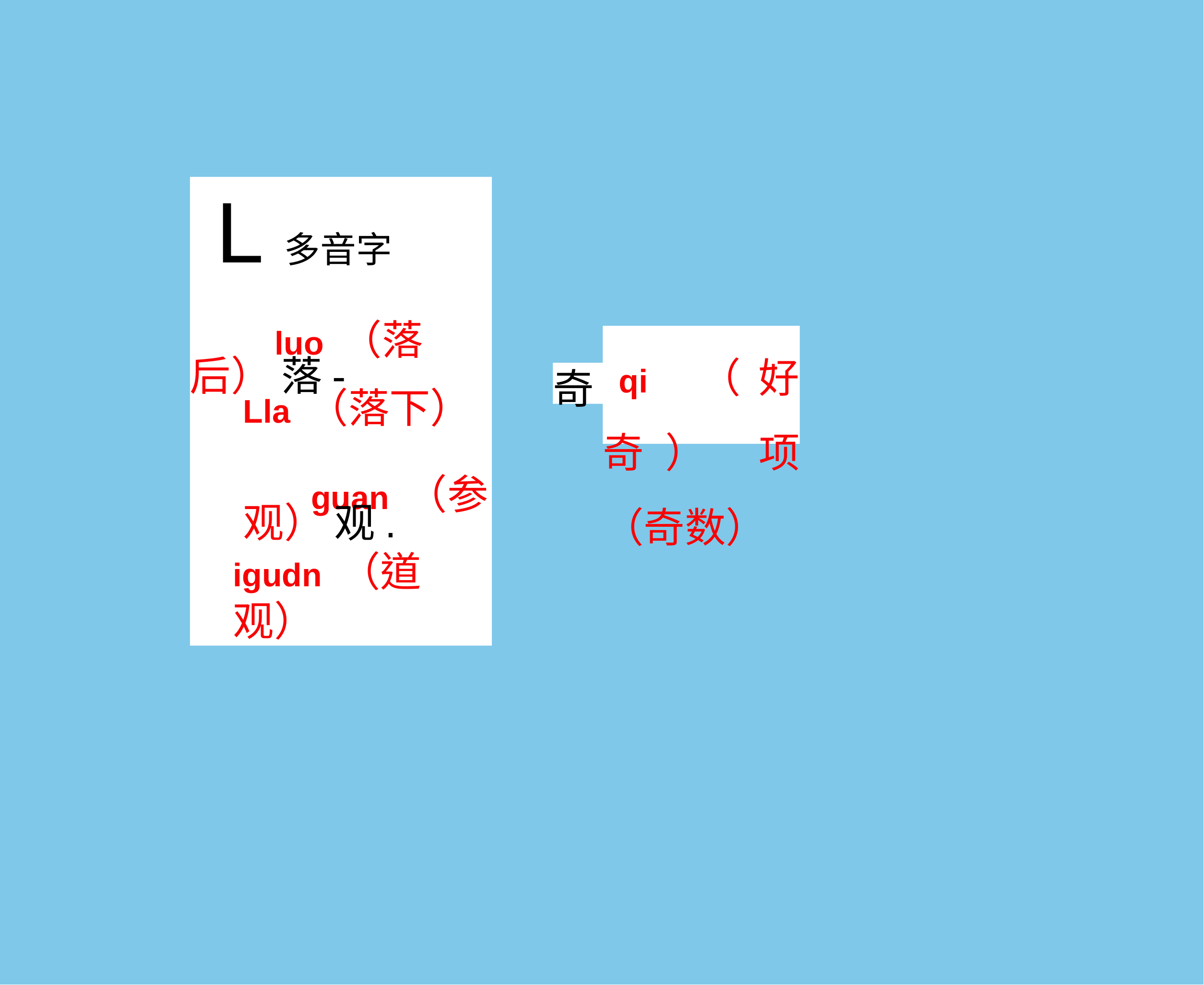

L多音字
luo （落后） 落-
Lla （落下）
guan （参观） 观.
igudn （道观）
qi （好奇） 项（奇数）
奇-